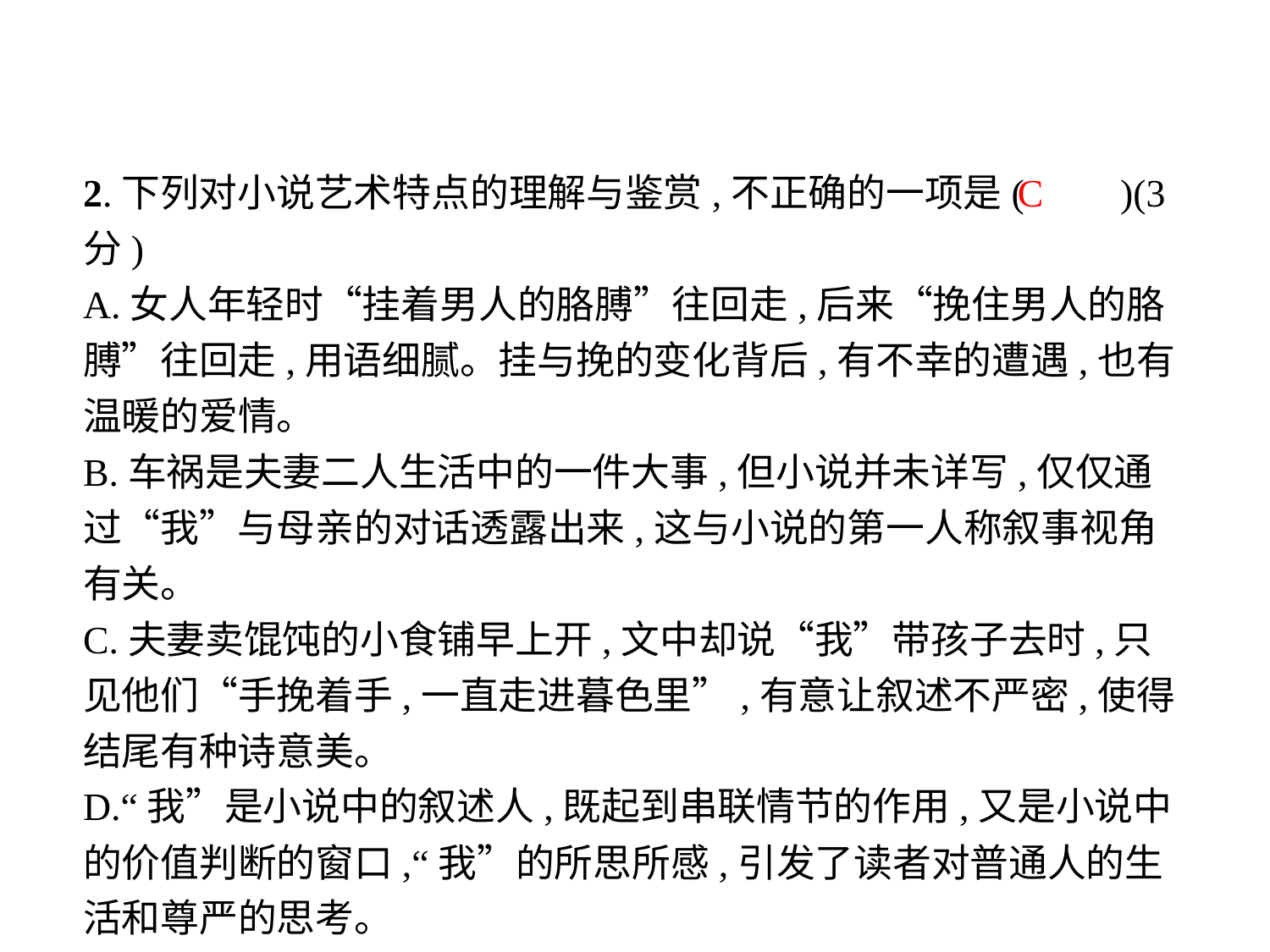

2.下列对小说艺术特点的理解与鉴赏,不正确的一项是(　　)(3分)
A.女人年轻时“挂着男人的胳膊”往回走,后来“挽住男人的胳膊”往回走,用语细腻。挂与挽的变化背后,有不幸的遭遇,也有温暖的爱情。
B.车祸是夫妻二人生活中的一件大事,但小说并未详写,仅仅通过“我”与母亲的对话透露出来,这与小说的第一人称叙事视角有关。
C.夫妻卖馄饨的小食铺早上开,文中却说“我”带孩子去时,只见他们“手挽着手,一直走进暮色里”,有意让叙述不严密,使得结尾有种诗意美。
D.“我”是小说中的叙述人,既起到串联情节的作用,又是小说中的价值判断的窗口,“我”的所思所感,引发了读者对普通人的生活和尊严的思考。
C
-28-